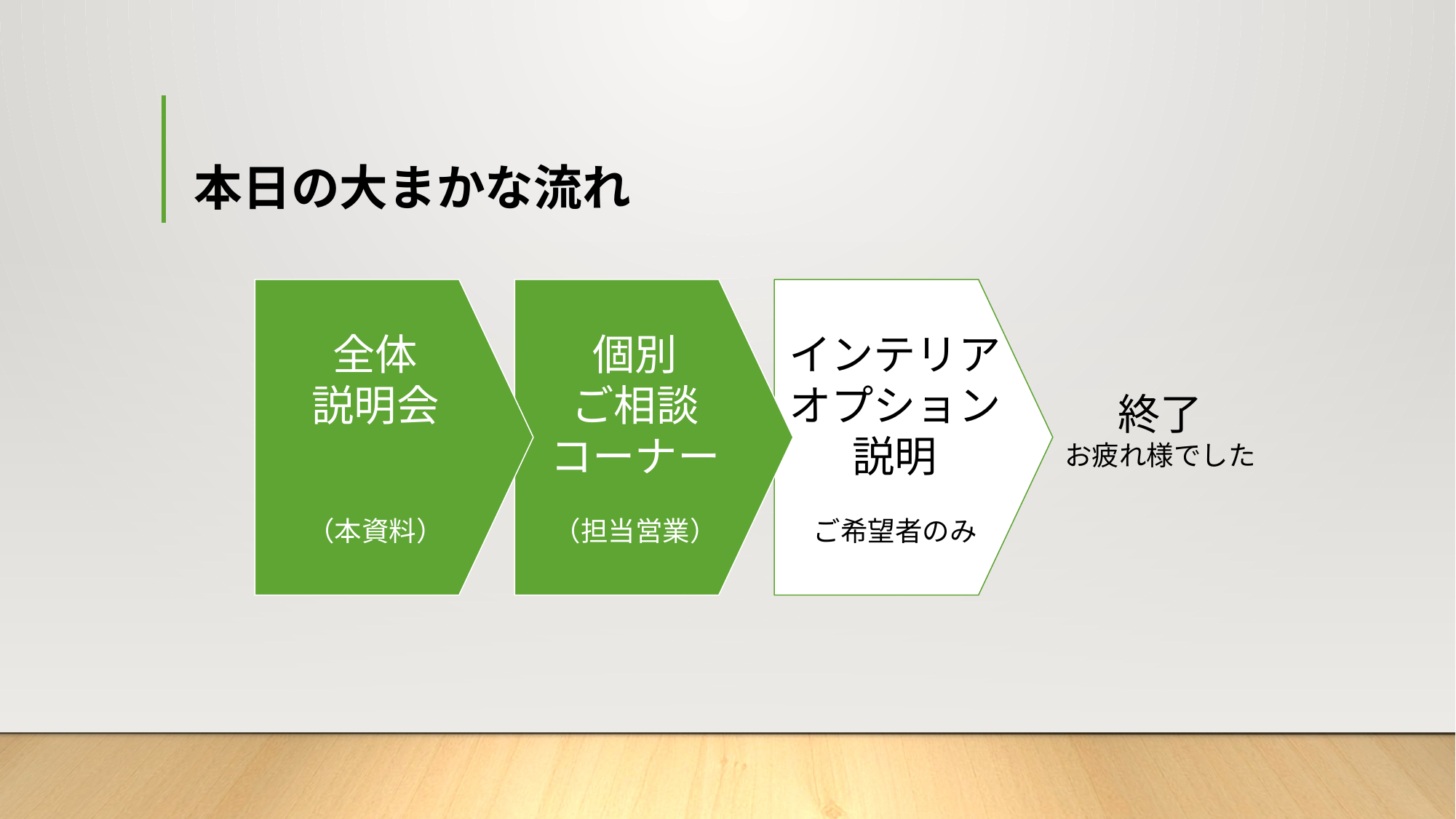

# 本日の大まかな流れ
全体
説明会

（本資料）
インテリア
オプション
説明

ご希望者のみ
個別
ご相談
コーナー
（担当営業）
終了
お疲れ様でした